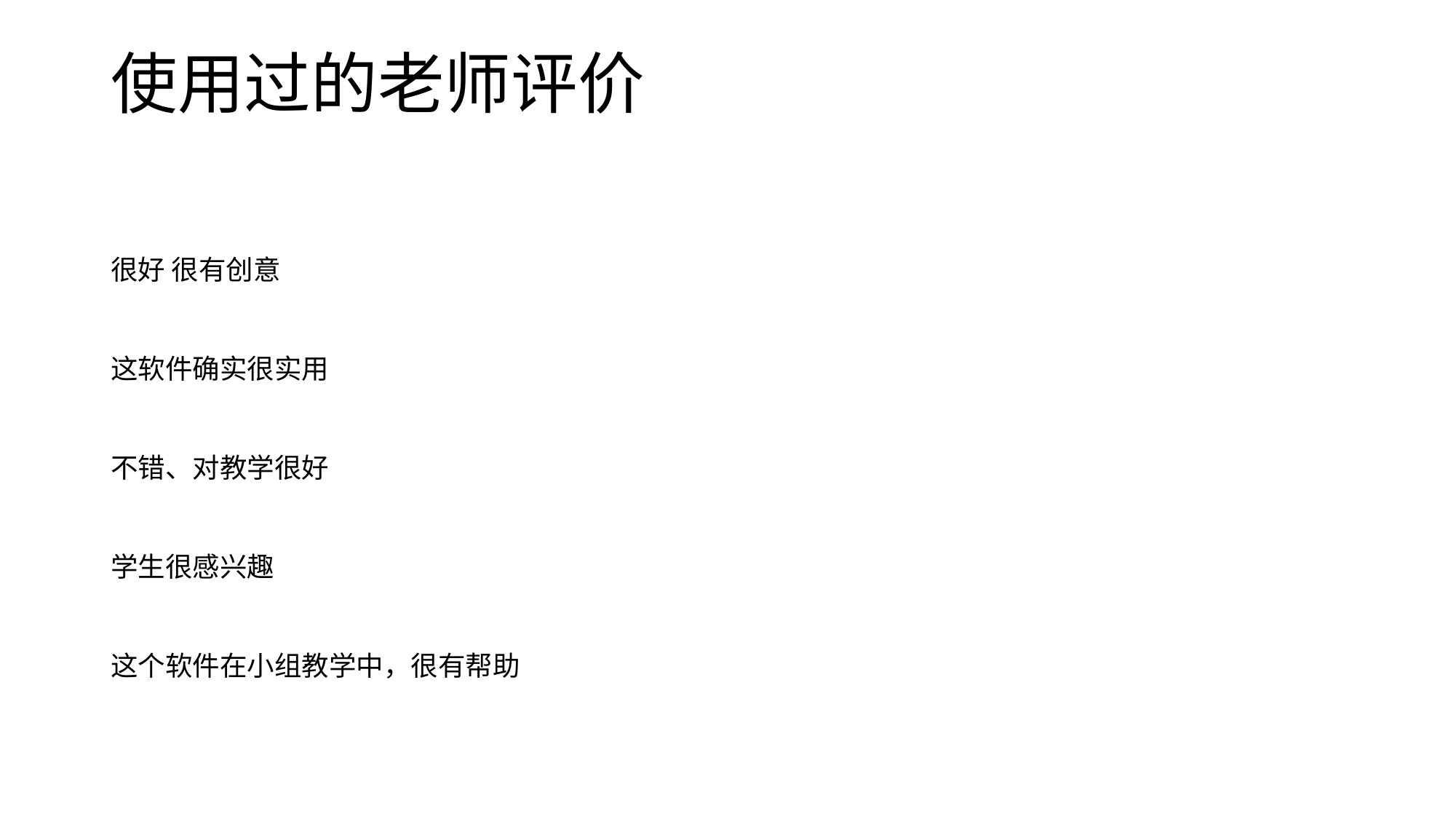

# 使用过的老师评价

| 很好 很有创意 |
| --- |
| 这软件确实很实用 |
| 不错、对教学很好 |
| 学生很感兴趣 |
| 这个软件在小组教学中，很有帮助 |